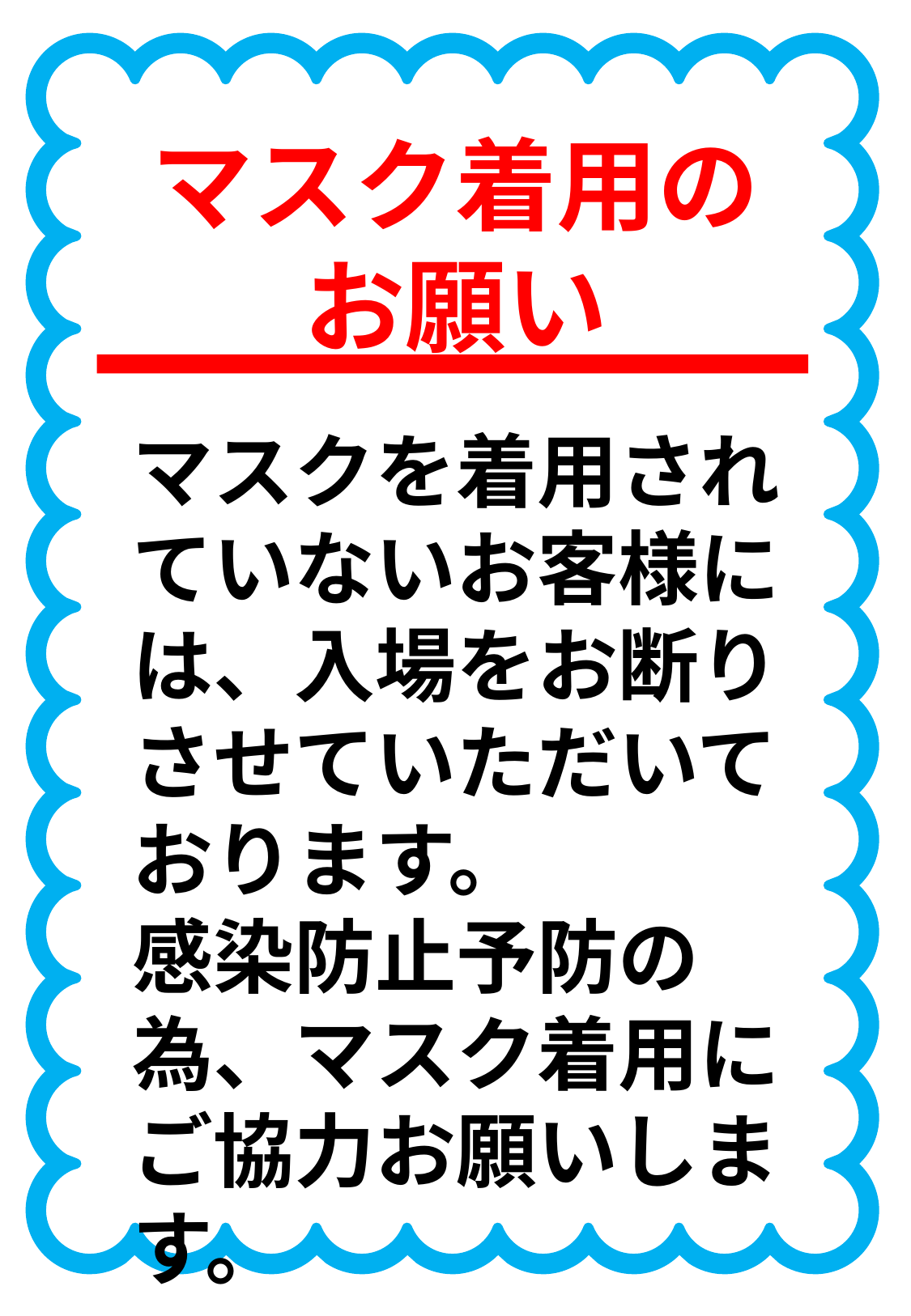

マスク着用の
お願い

マスクを着用されていないお客様には、入場をお断りさせていただいております。
感染防止予防の為、マスク着用にご協力お願いします。